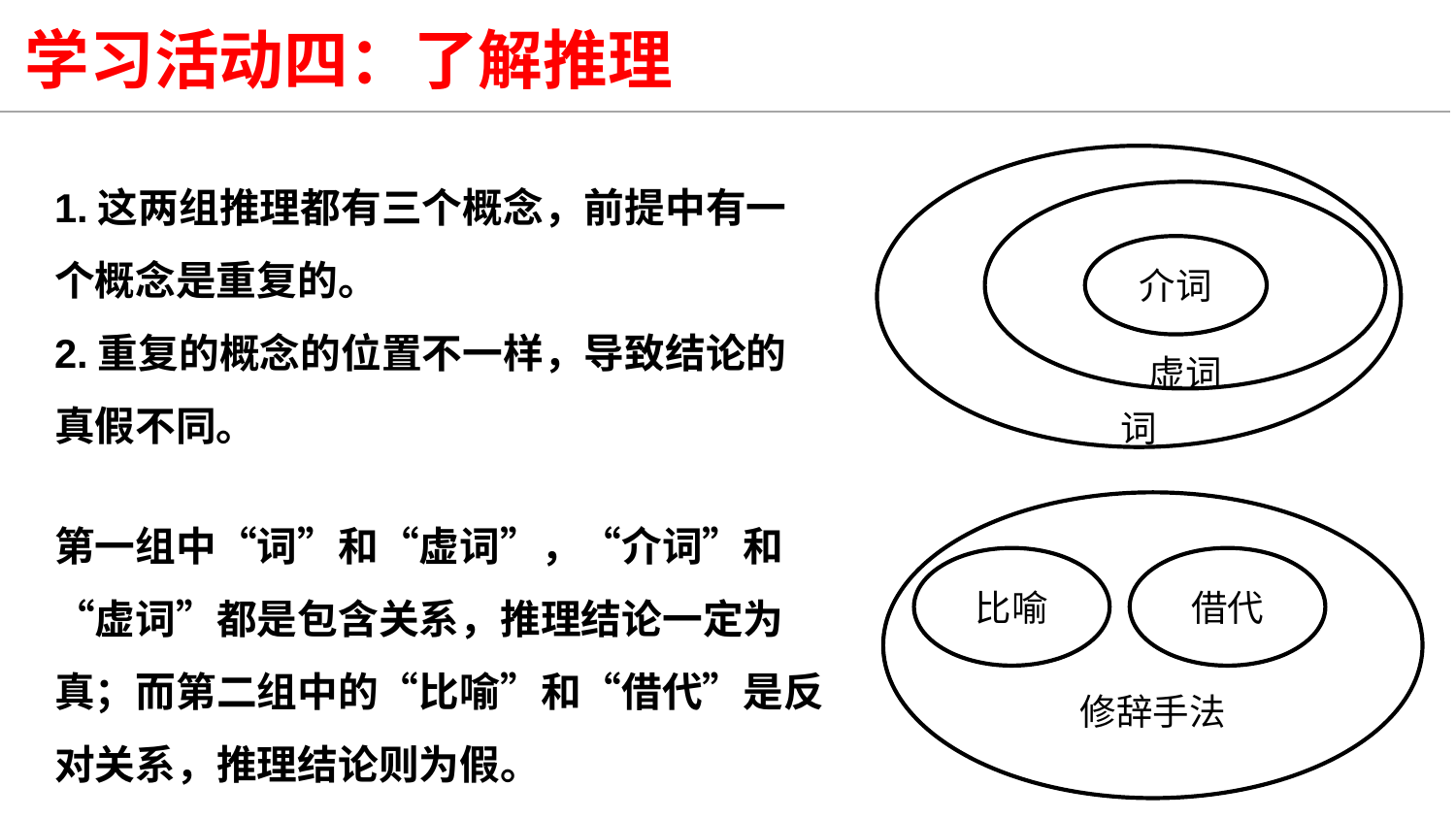

学习活动四：了解推理

词

虚词
介词

修辞手法
比喻
借代
1.这两组推理都有三个概念，前提中有一个概念是重复的。
2.重复的概念的位置不一样，导致结论的真假不同。
第一组中“词”和“虚词”，“介词”和“虚词”都是包含关系，推理结论一定为真；而第二组中的“比喻”和“借代”是反对关系，推理结论则为假。